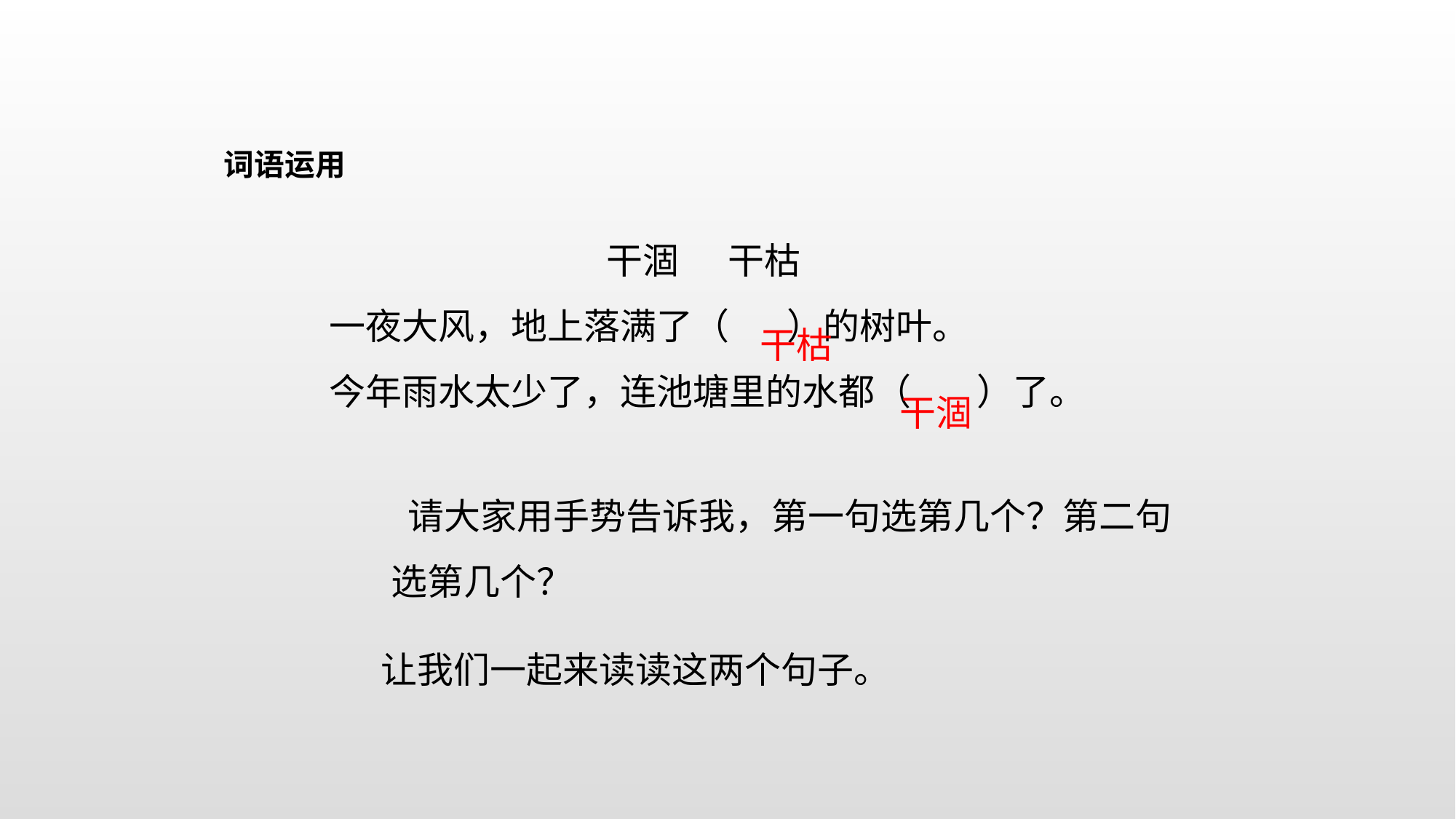

词语运用
 干涸      干枯
             一夜大风，地上落满了（       ）的树叶。
             今年雨水太少了，连池塘里的水都（        ）了。
干枯
干涸
 请大家用手势告诉我，第一句选第几个？第二句选第几个？
让我们一起来读读这两个句子。